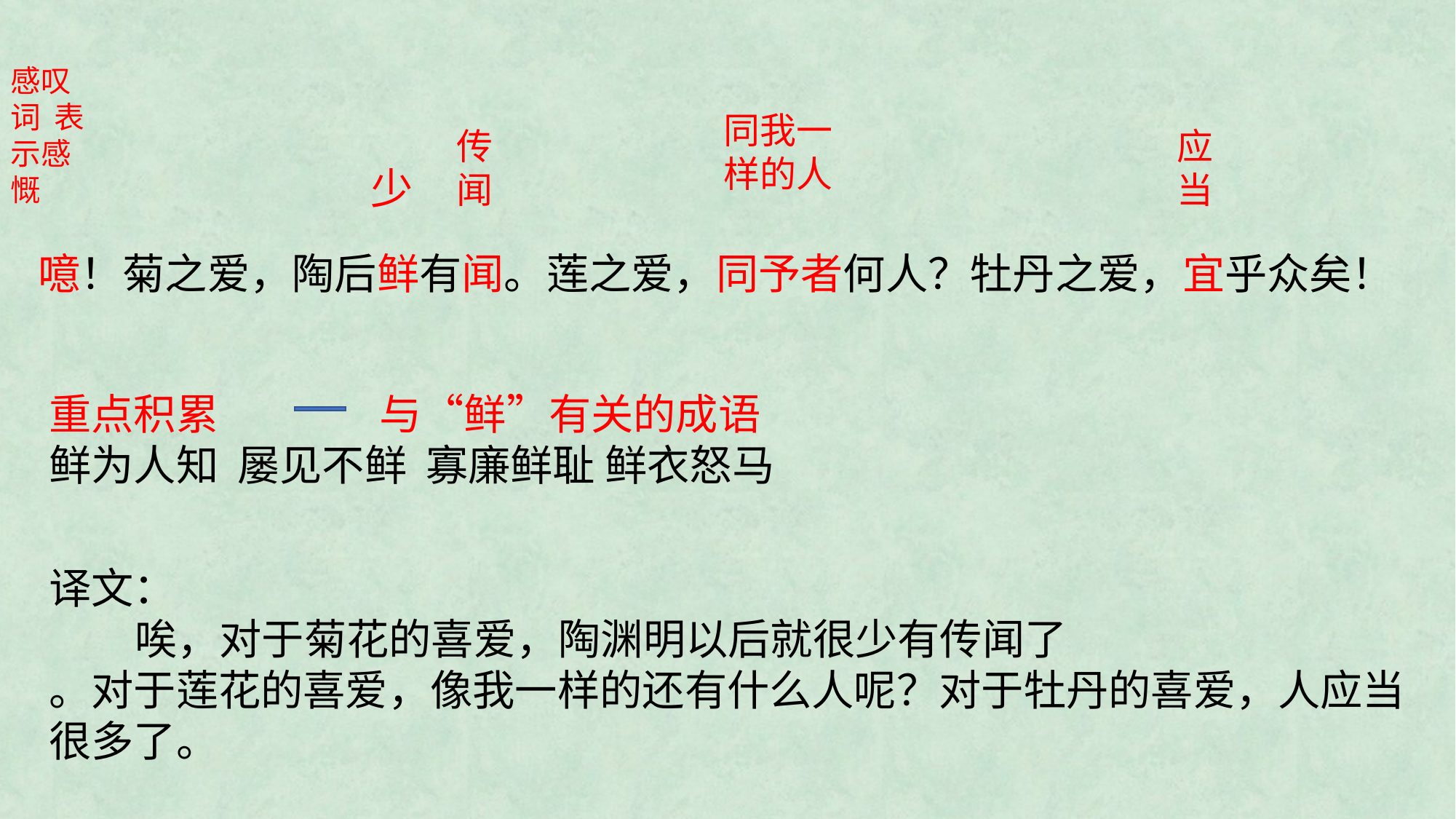

感叹词  表示感慨
同我一样的人
传闻
应当
少
噫！菊之爱，陶后鲜有闻。莲之爱，同予者何人？牡丹之爱，宜乎众矣！
重点积累                 与“鲜”有关的成语
鲜为人知  屡见不鲜  寡廉鲜耻 鲜衣怒马

译文：
        唉，对于菊花的喜爱，陶渊明以后就很少有传闻了
。对于莲花的喜爱，像我一样的还有什么人呢？对于牡丹的喜爱，人应当很多了。